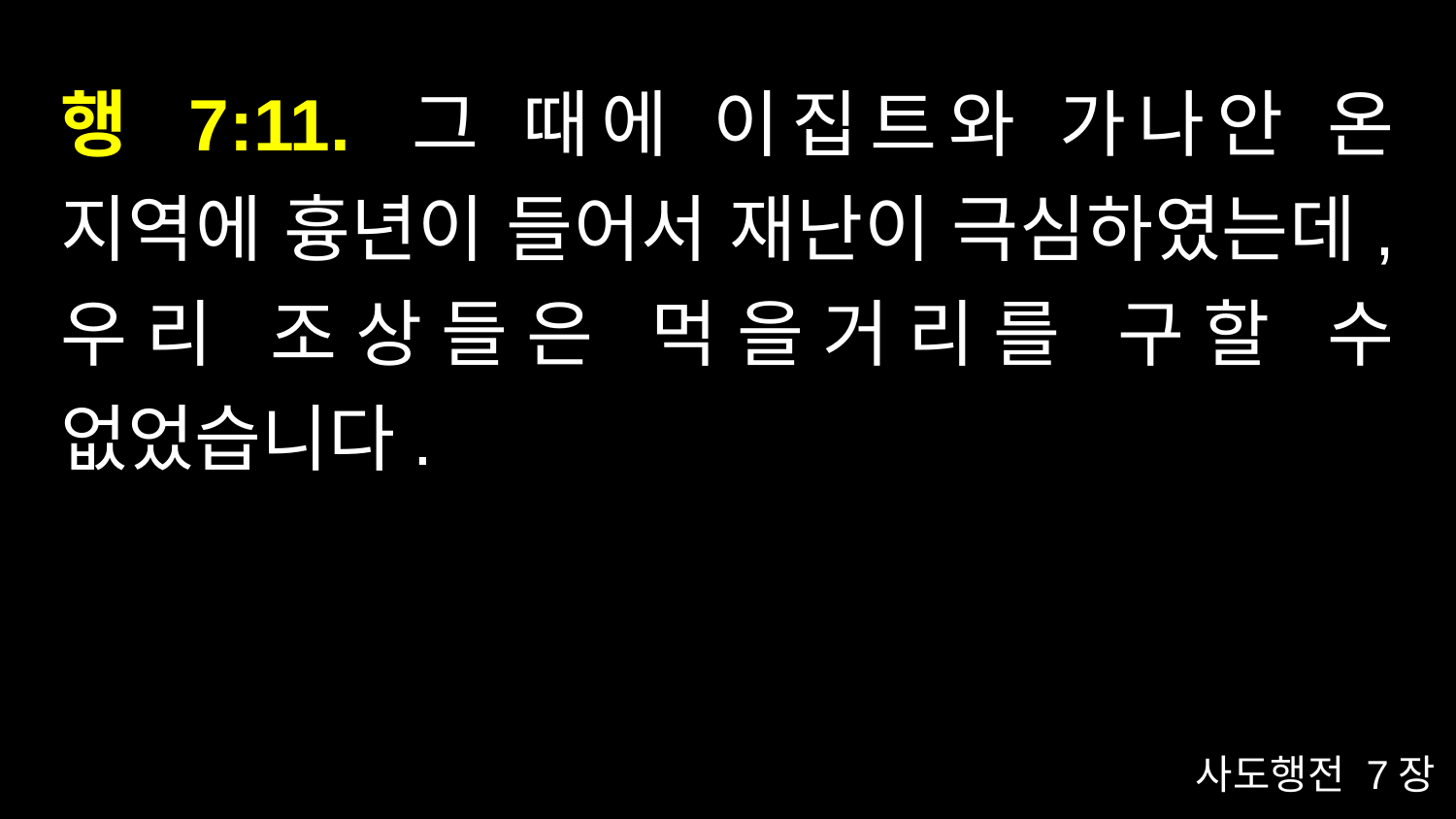

# 행 7:11. 그 때에 이집트와 가나안 온 지역에 흉년이 들어서 재난이 극심하였는데, 우리 조상들은 먹을거리를 구할 수 없었습니다.
사도행전 7장